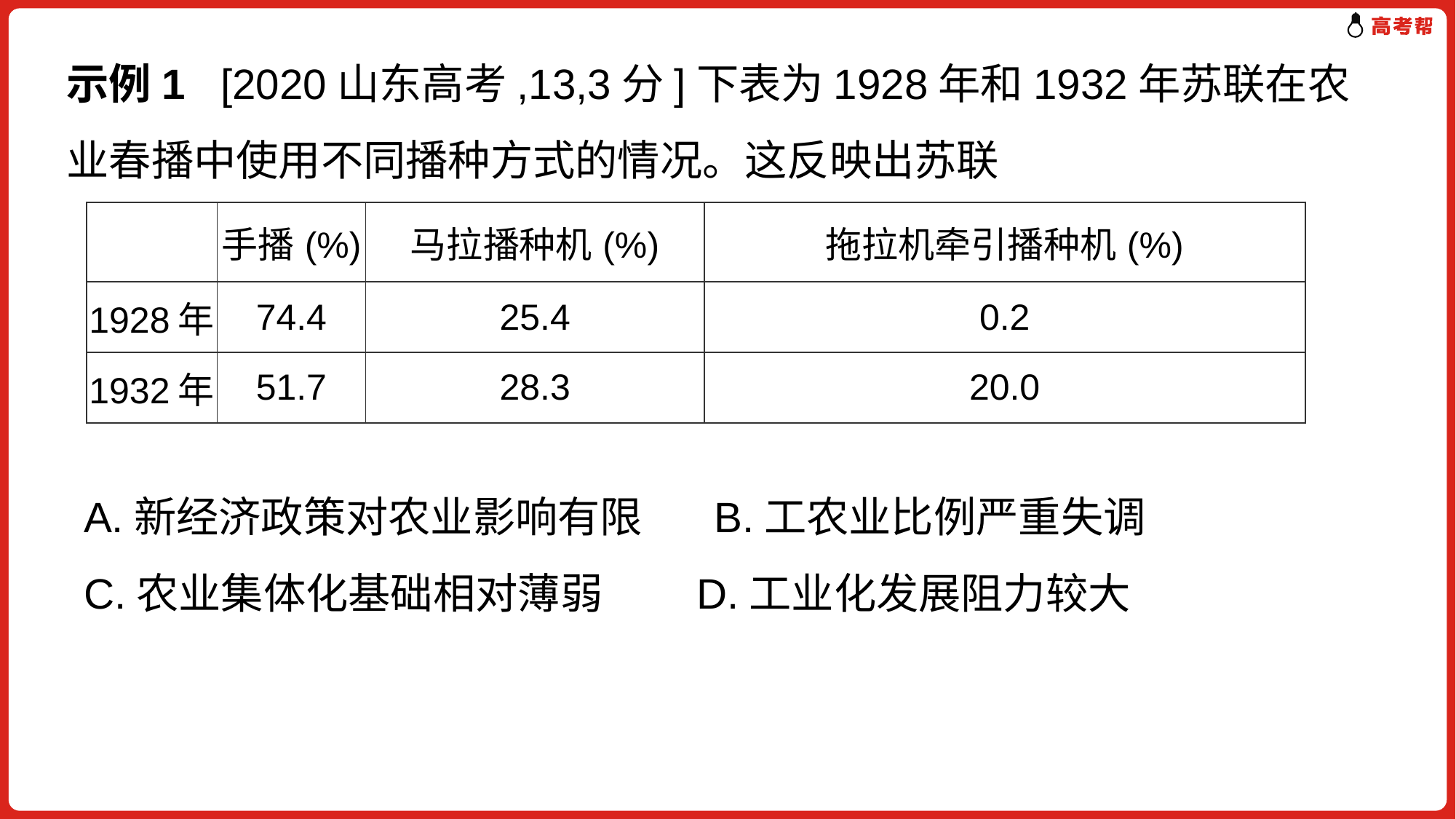

示例1   [2020山东高考,13,3分]下表为1928年和1932年苏联在农业春播中使用不同播种方式的情况。这反映出苏联
|  | 手播(%) | 马拉播种机(%) | 拖拉机牵引播种机(%) |
| --- | --- | --- | --- |
| 1928年 | 74.4 | 25.4 | 0.2 |
| 1932年 | 51.7 | 28.3 | 20.0 |
A.新经济政策对农业影响有限　  B.工农业比例严重失调
C.农业集体化基础相对薄弱	      D.工业化发展阻力较大